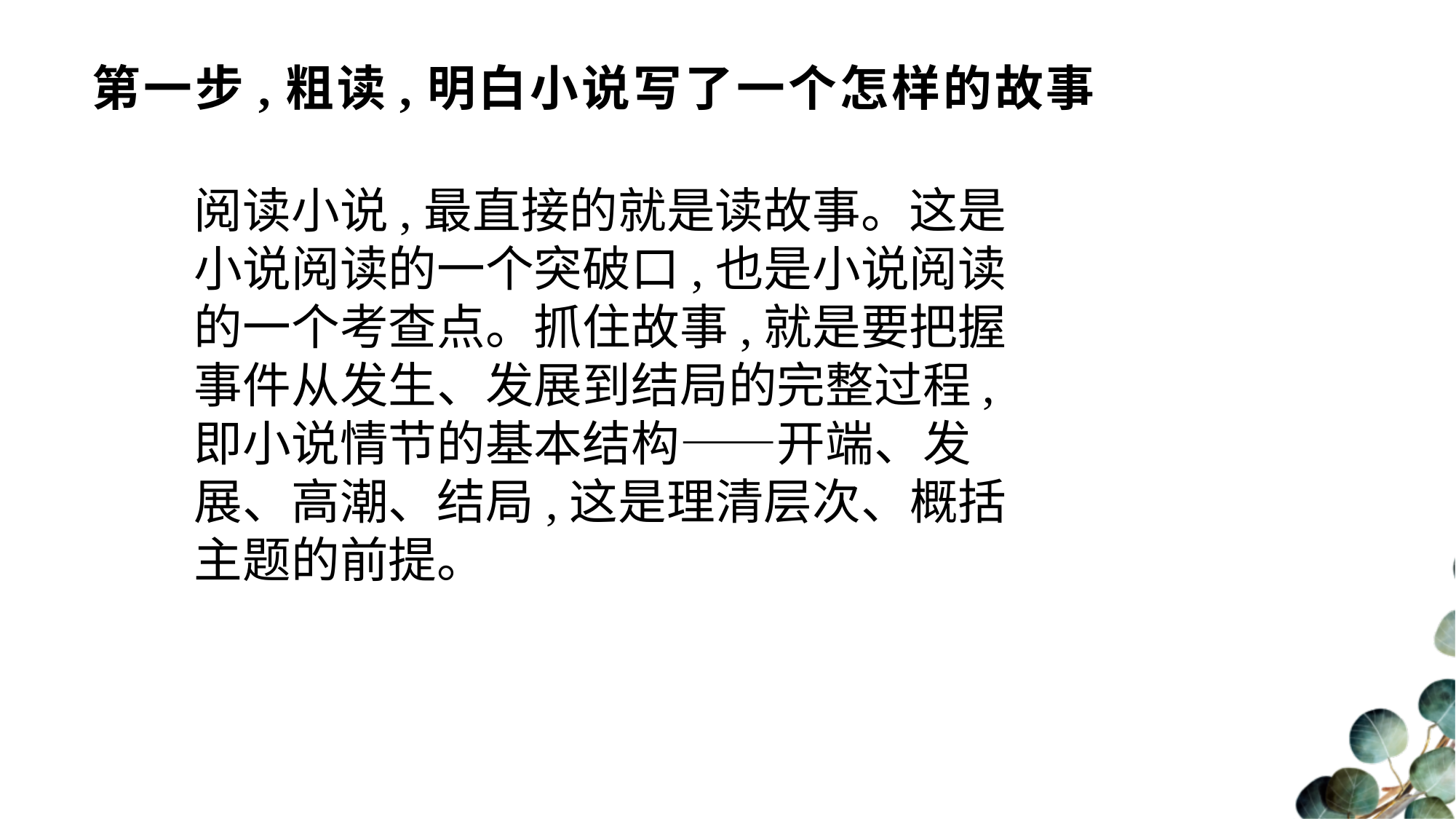

# 第一步,粗读,明白小说写了一个怎样的故事
阅读小说,最直接的就是读故事。这是小说阅读的一个突破口,也是小说阅读的一个考查点。抓住故事,就是要把握事件从发生、发展到结局的完整过程,即小说情节的基本结构——开端、发展、高潮、结局,这是理清层次、概括主题的前提。